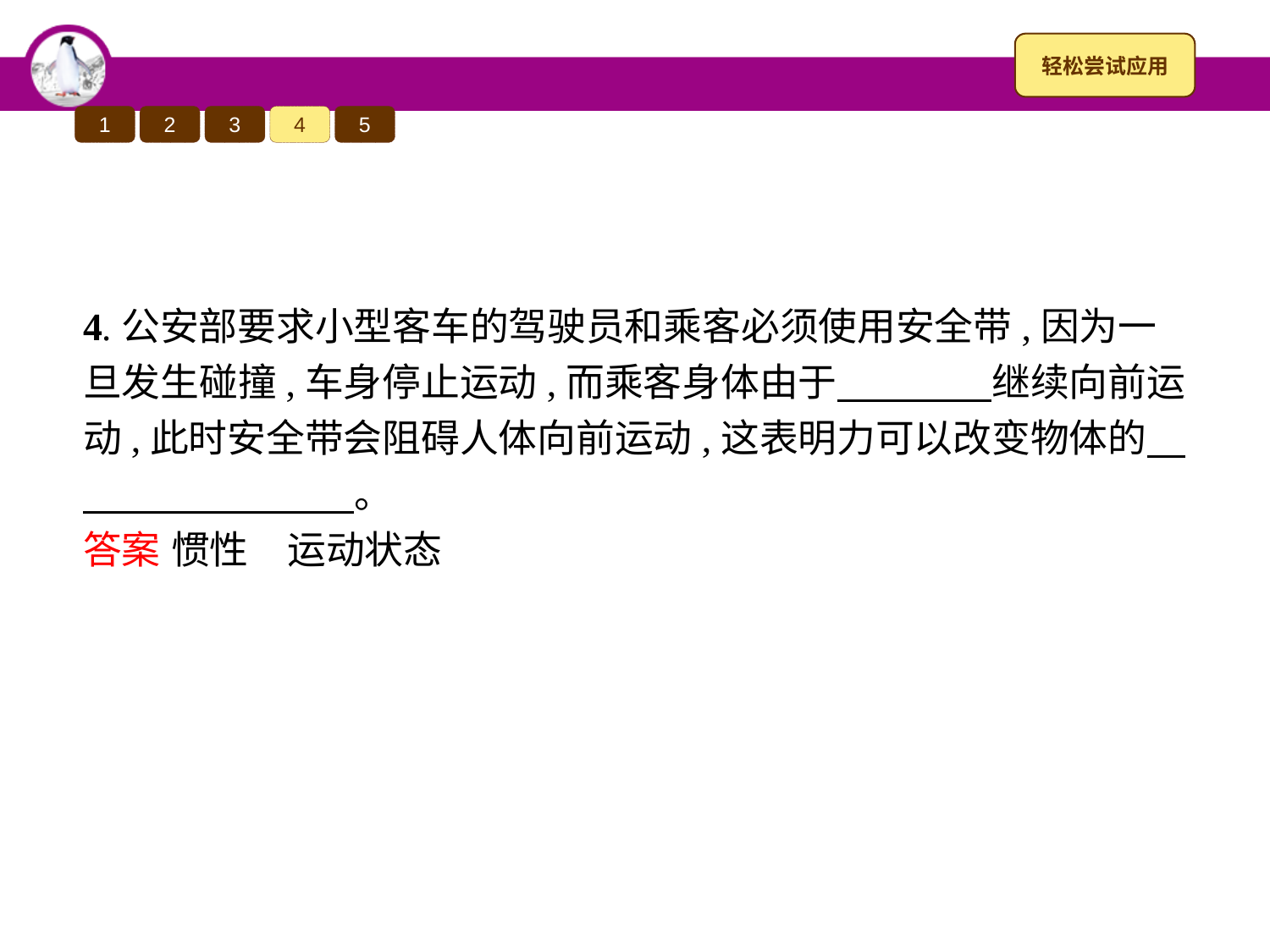

1
2
3
4
5
4.公安部要求小型客车的驾驶员和乘客必须使用安全带,因为一旦发生碰撞,车身停止运动,而乘客身体由于　　　　继续向前运动,此时安全带会阻碍人体向前运动,这表明力可以改变物体的　　　　　　　　。
答案 惯性　运动状态